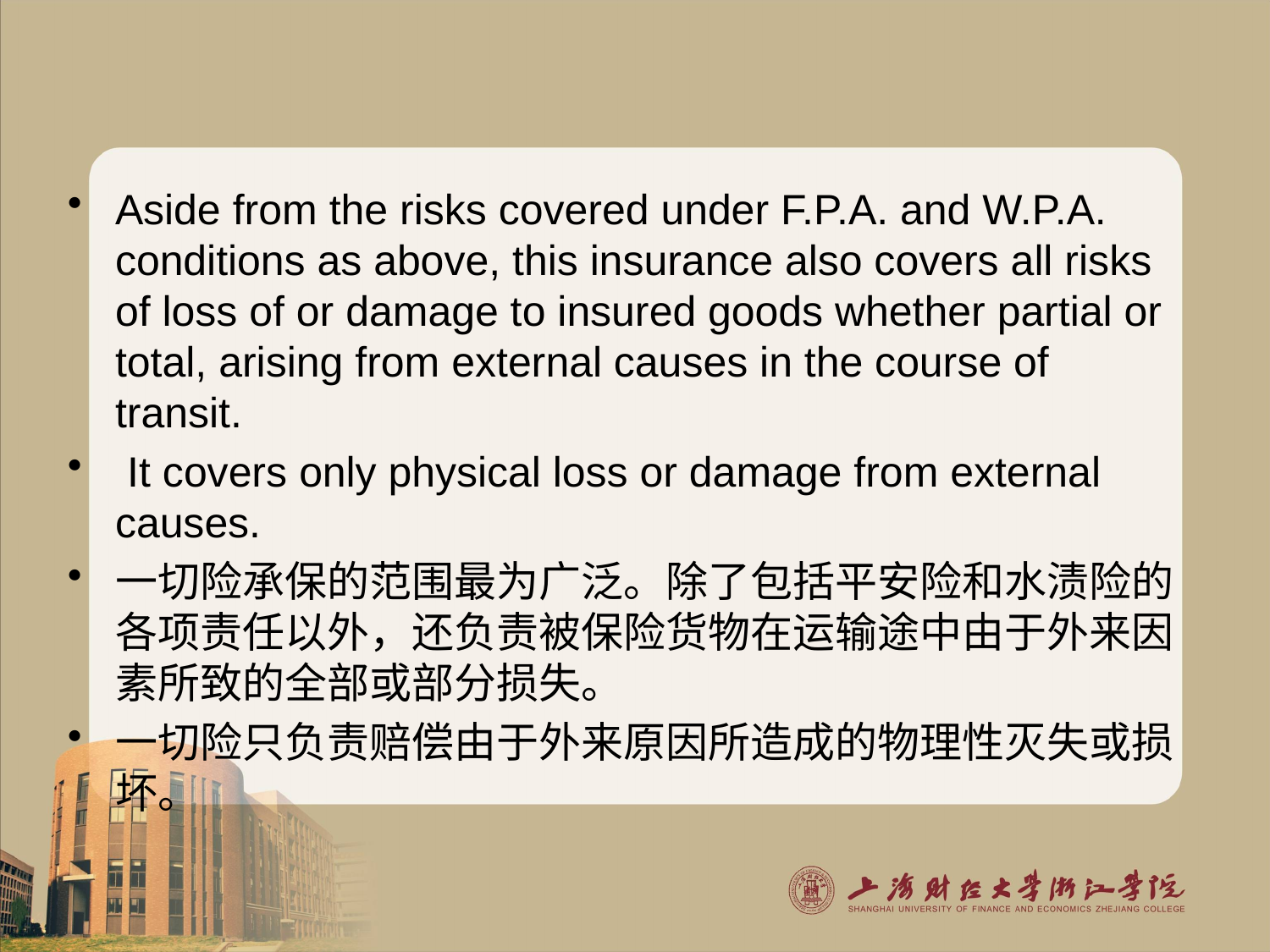

Aside from the risks covered under F.P.A. and W.P.A. conditions as above, this insurance also covers all risks of loss of or damage to insured goods whether partial or total, arising from external causes in the course of transit.
 It covers only physical loss or damage from external causes.
一切险承保的范围最为广泛。除了包括平安险和水渍险的各项责任以外，还负责被保险货物在运输途中由于外来因素所致的全部或部分损失。
一切险只负责赔偿由于外来原因所造成的物理性灭失或损坏。